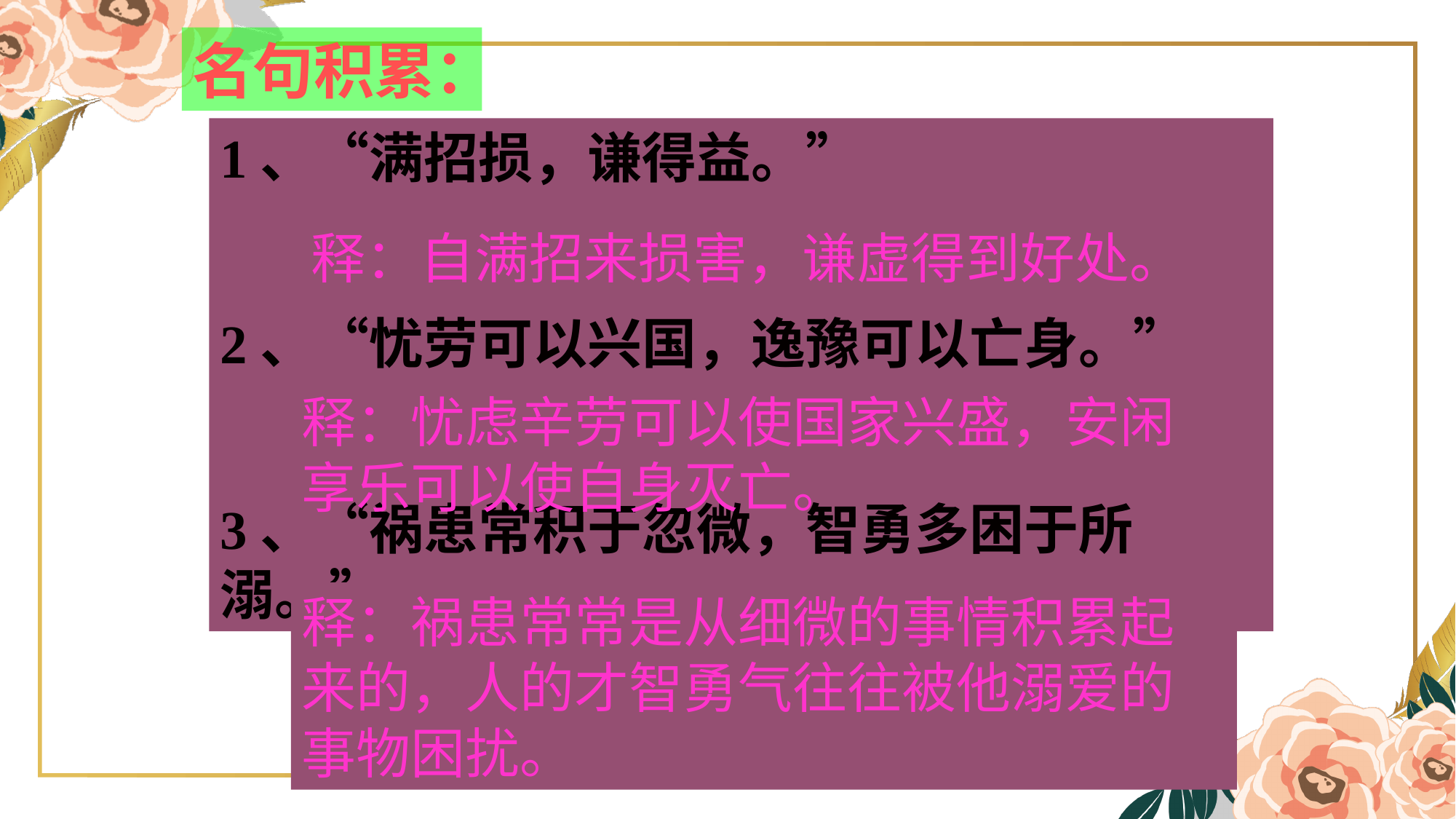

名句积累：
1、“满招损，谦得益。”

2、“忧劳可以兴国，逸豫可以亡身。”

3、“祸患常积于忽微，智勇多困于所溺。”
释：自满招来损害，谦虚得到好处。
释：忧虑辛劳可以使国家兴盛，安闲享乐可以使自身灭亡。
释：祸患常常是从细微的事情积累起来的，人的才智勇气往往被他溺爱的事物困扰。